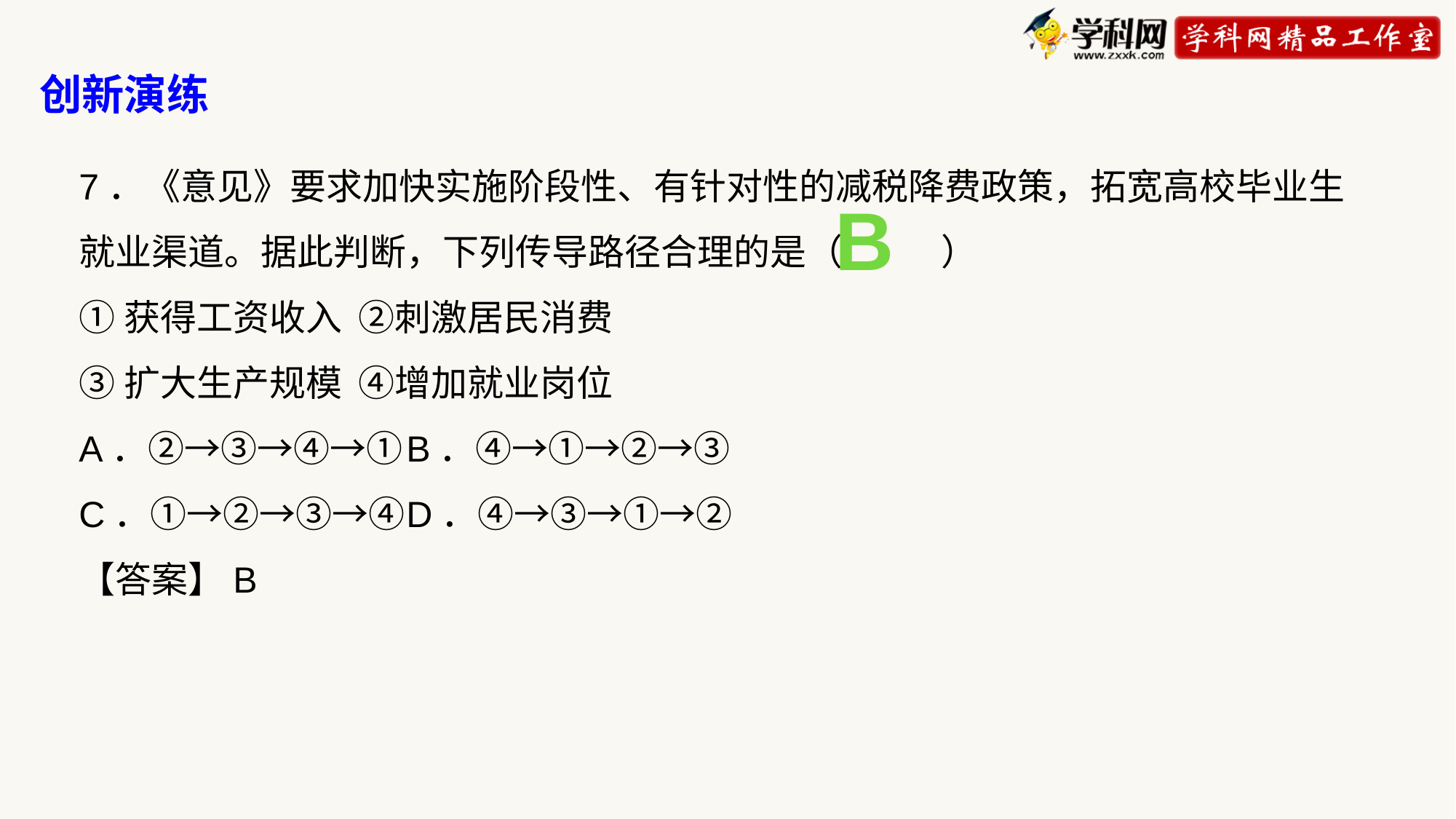

创新演练
7．《意见》要求加快实施阶段性、有针对性的减税降费政策，拓宽高校毕业生就业渠道。据此判断，下列传导路径合理的是（            ）
①获得工资收入  ②刺激居民消费
③扩大生产规模  ④增加就业岗位
A．②→③→④→①	B．④→①→②→③
C．①→②→③→④	D．④→③→①→②
【答案】B
B